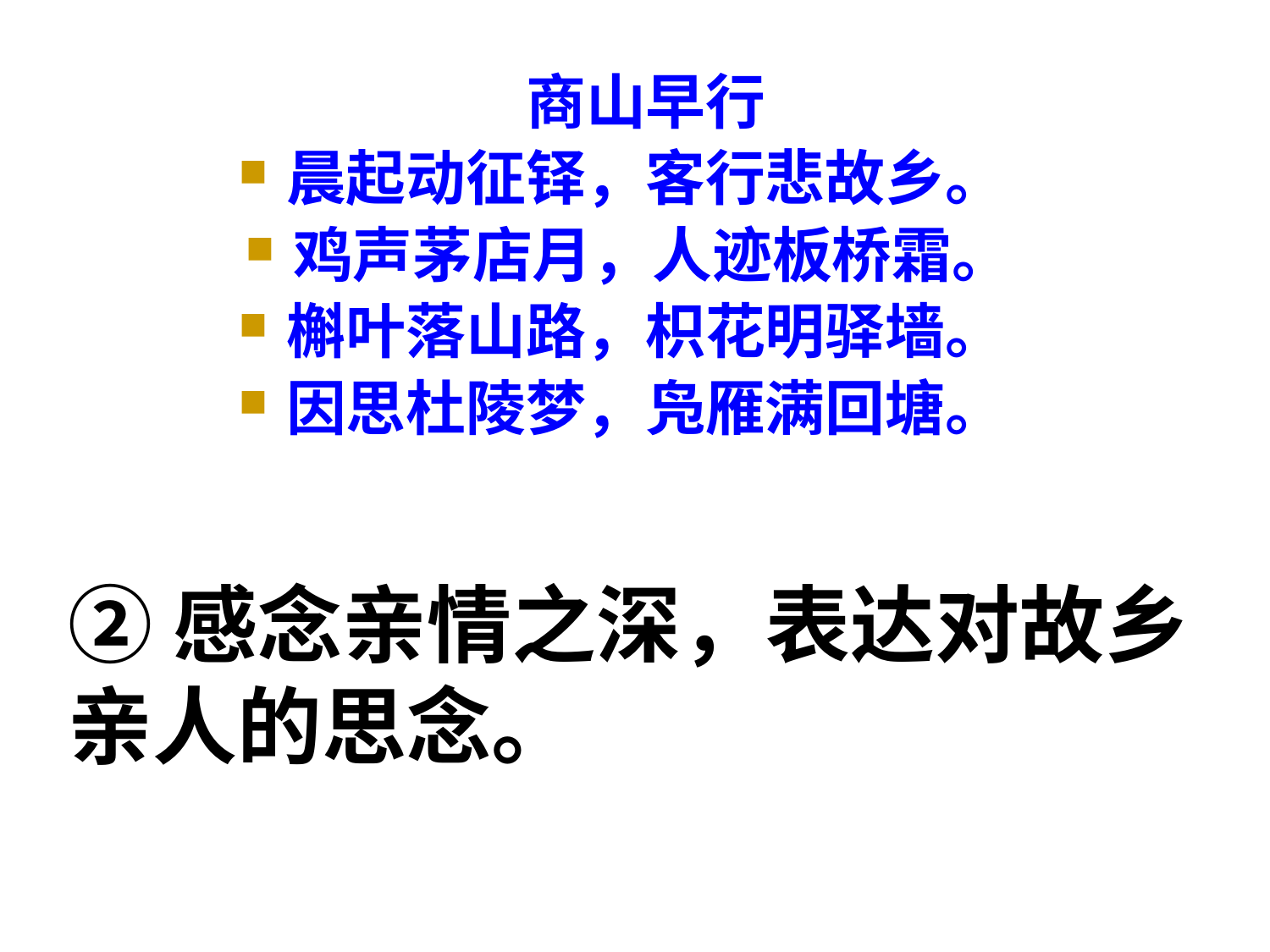

商山早行
晨起动征铎，客行悲故乡。
鸡声茅店月，人迹板桥霜。
槲叶落山路，枳花明驿墙。
因思杜陵梦，凫雁满回塘。
②感念亲情之深，表达对故乡亲人的思念。